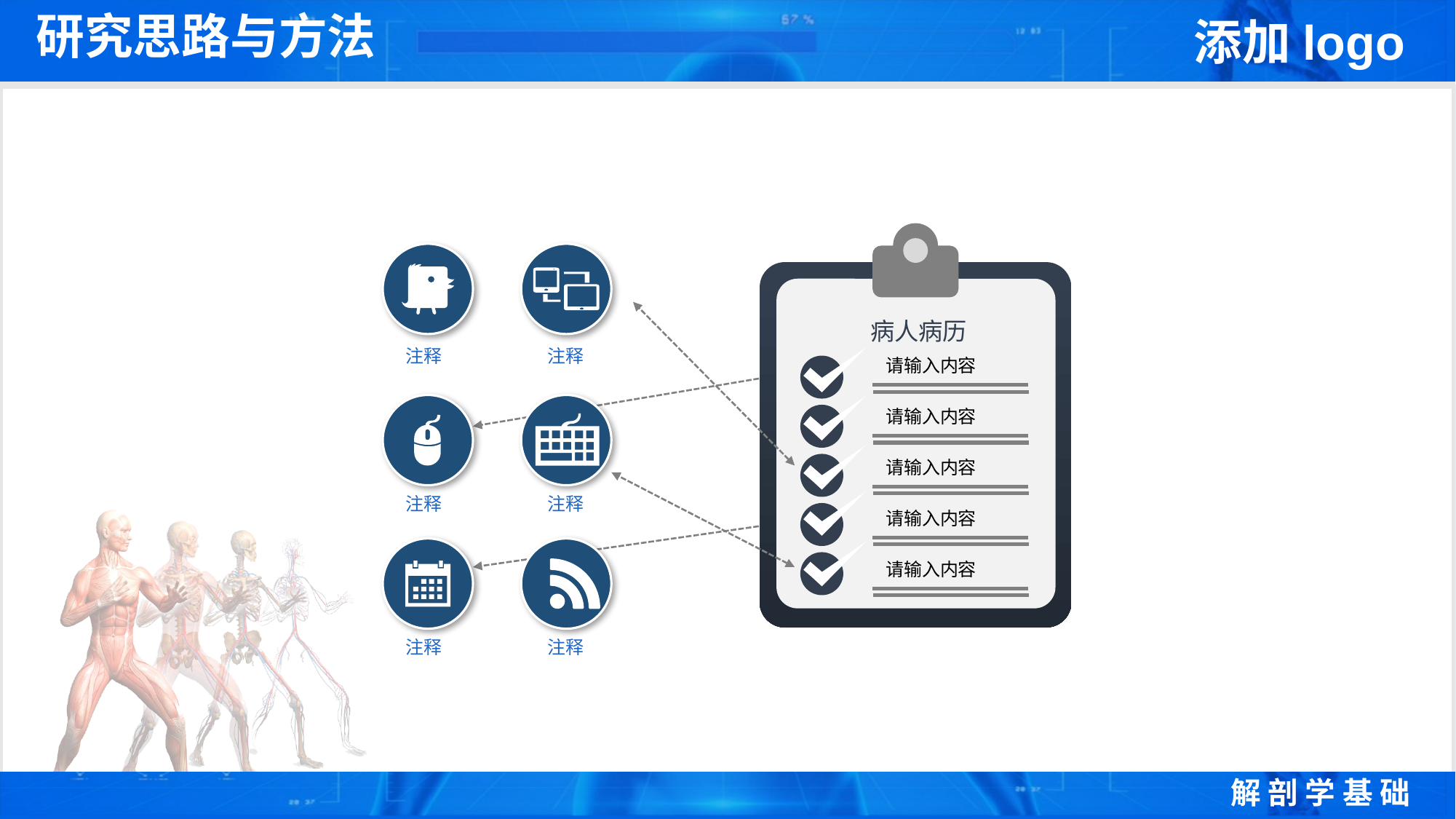

研究思路与方法

病人病历

注释
注释
请输入内容

请输入内容

请输入内容

注释
注释
请输入内容

请输入内容

注释
注释